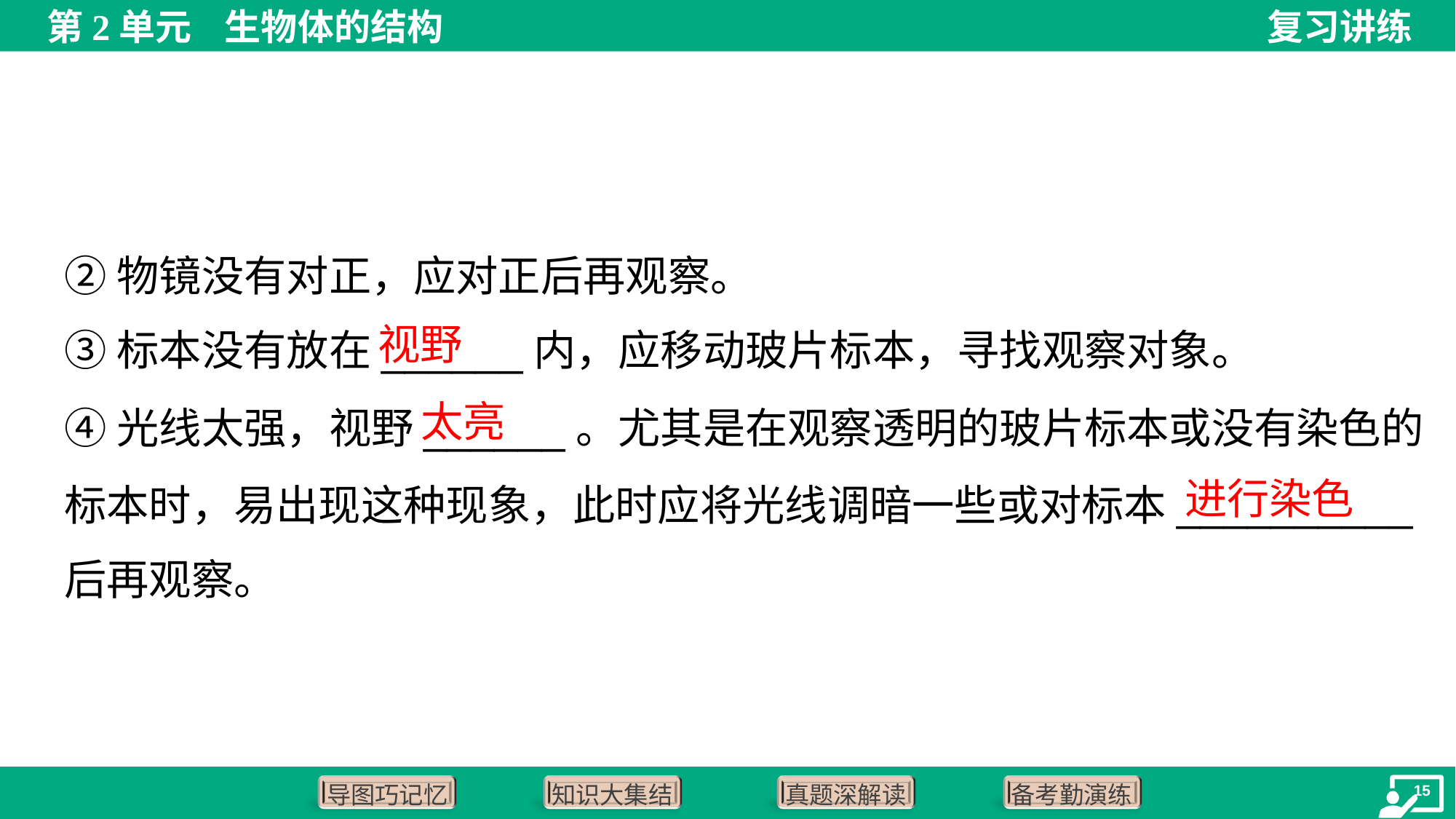

②物镜没有对正，应对正后再观察。
③标本没有放在______内，应移动玻片标本，寻找观察对象。
视野
太亮
④光线太强，视野______。尤其是在观察透明的玻片标本或没有染色的
标本时，易出现这种现象，此时应将光线调暗一些或对标本__________
后再观察。
进行染色